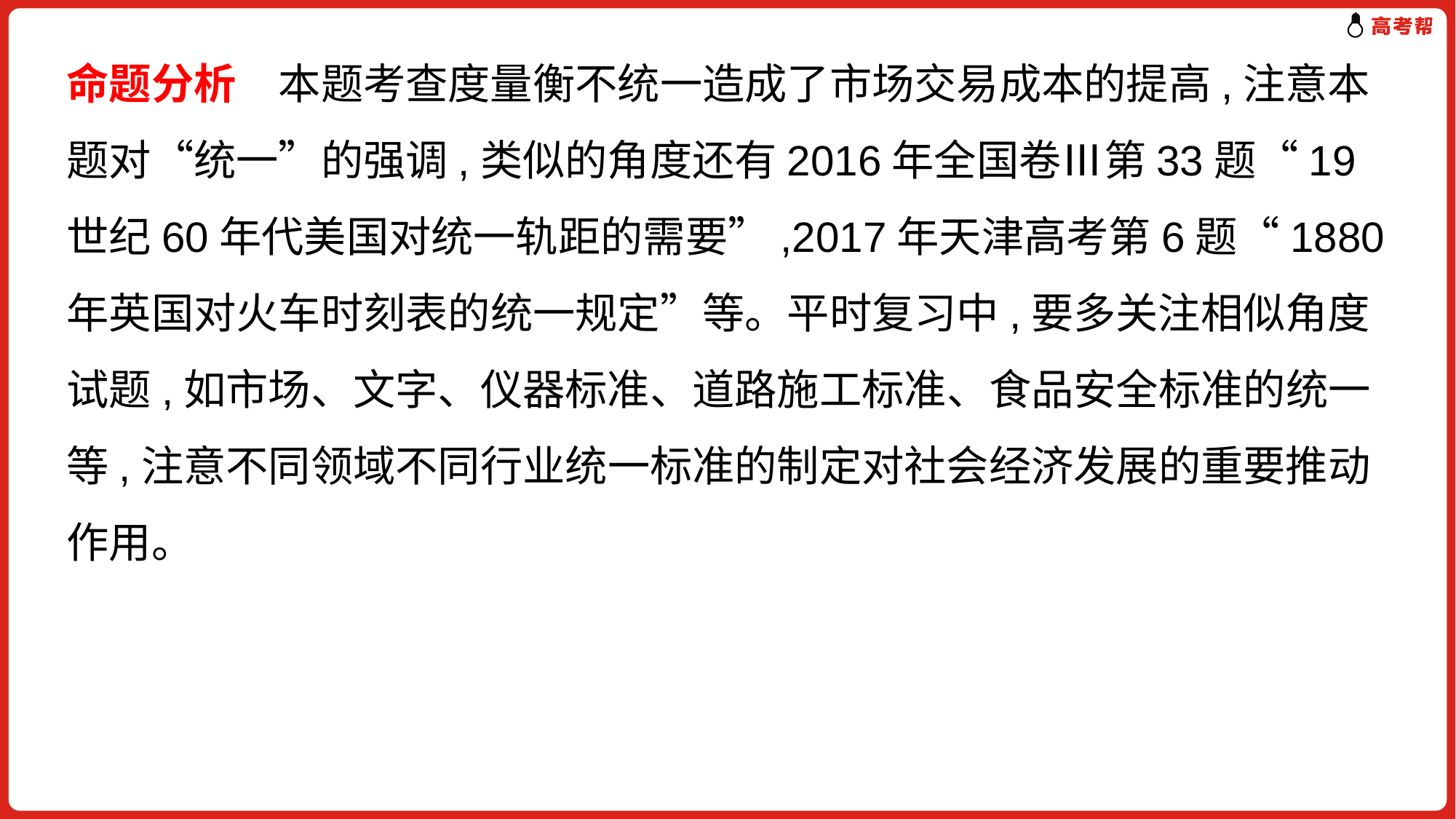

命题分析　本题考查度量衡不统一造成了市场交易成本的提高,注意本题对“统一”的强调,类似的角度还有2016年全国卷Ⅲ第33题“19世纪60年代美国对统一轨距的需要”,2017年天津高考第6题“1880年英国对火车时刻表的统一规定”等。平时复习中,要多关注相似角度试题,如市场、文字、仪器标准、道路施工标准、食品安全标准的统一等,注意不同领域不同行业统一标准的制定对社会经济发展的重要推动作用。